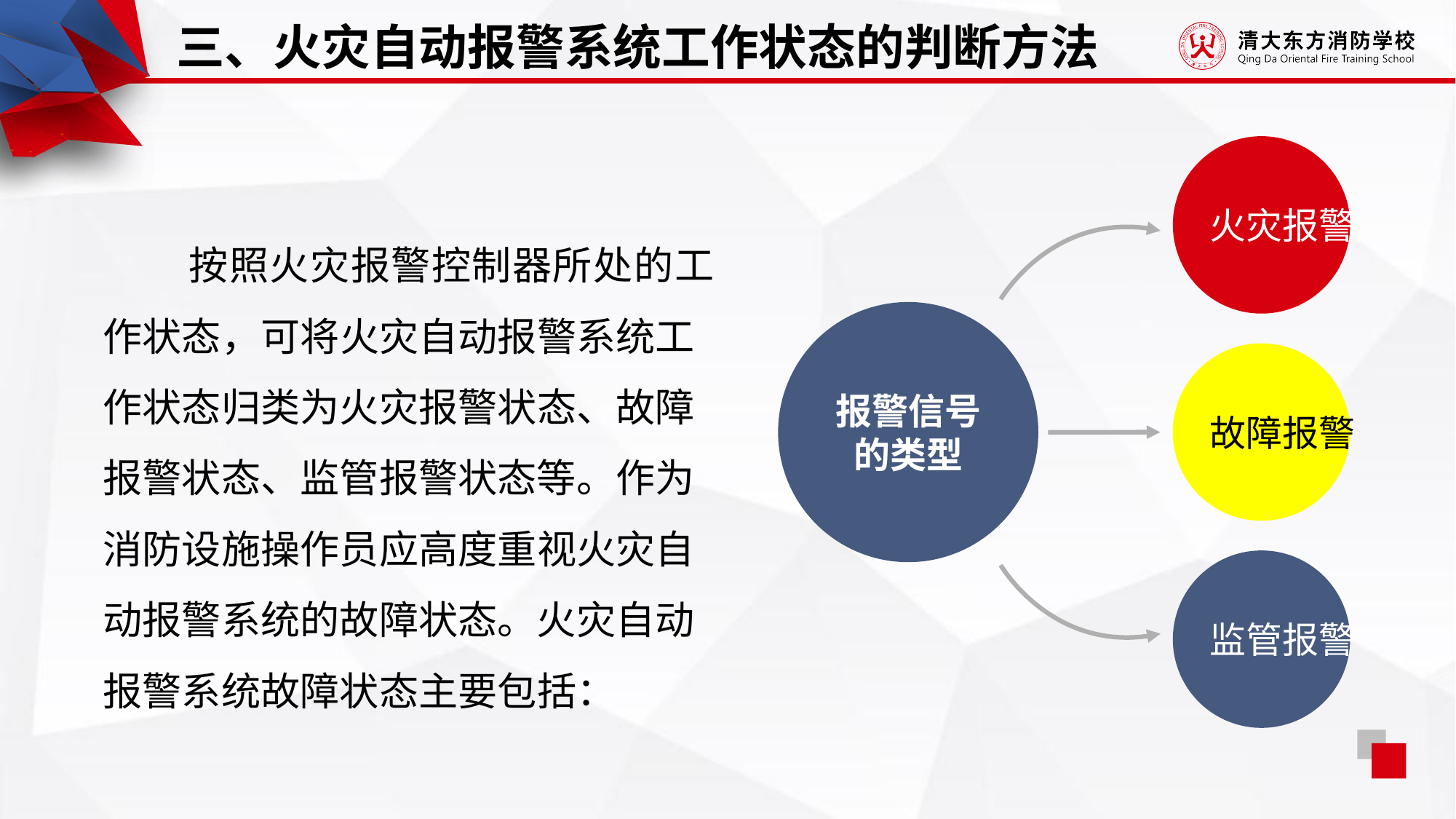

三、火灾自动报警系统工作状态的判断方法

火灾报警
按照火灾报警控制器所处的工作状态，可将火灾自动报警系统工作状态归类为火灾报警状态、故障报警状态、监管报警状态等。作为消防设施操作员应高度重视火灾自动报警系统的故障状态。火灾自动报警系统故障状态主要包括：

报警信号的类型
故障报警

监管报警